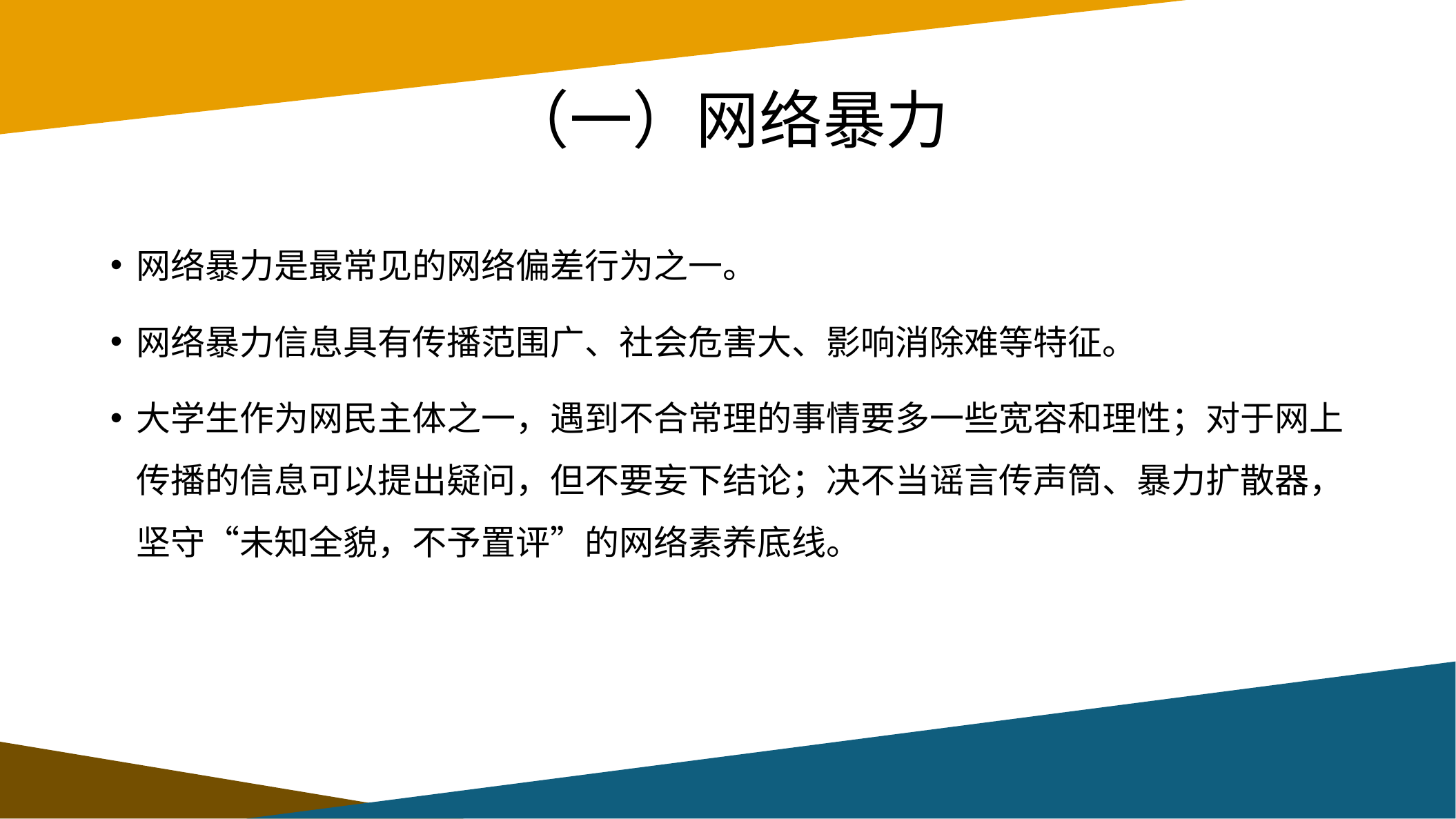

# （一）网络暴力
网络暴力是最常见的网络偏差行为之一。
网络暴力信息具有传播范围广、社会危害大、影响消除难等特征。
大学生作为网民主体之一，遇到不合常理的事情要多一些宽容和理性；对于网上传播的信息可以提出疑问，但不要妄下结论；决不当谣言传声筒、暴力扩散器，坚守“未知全貌，不予置评”的网络素养底线。